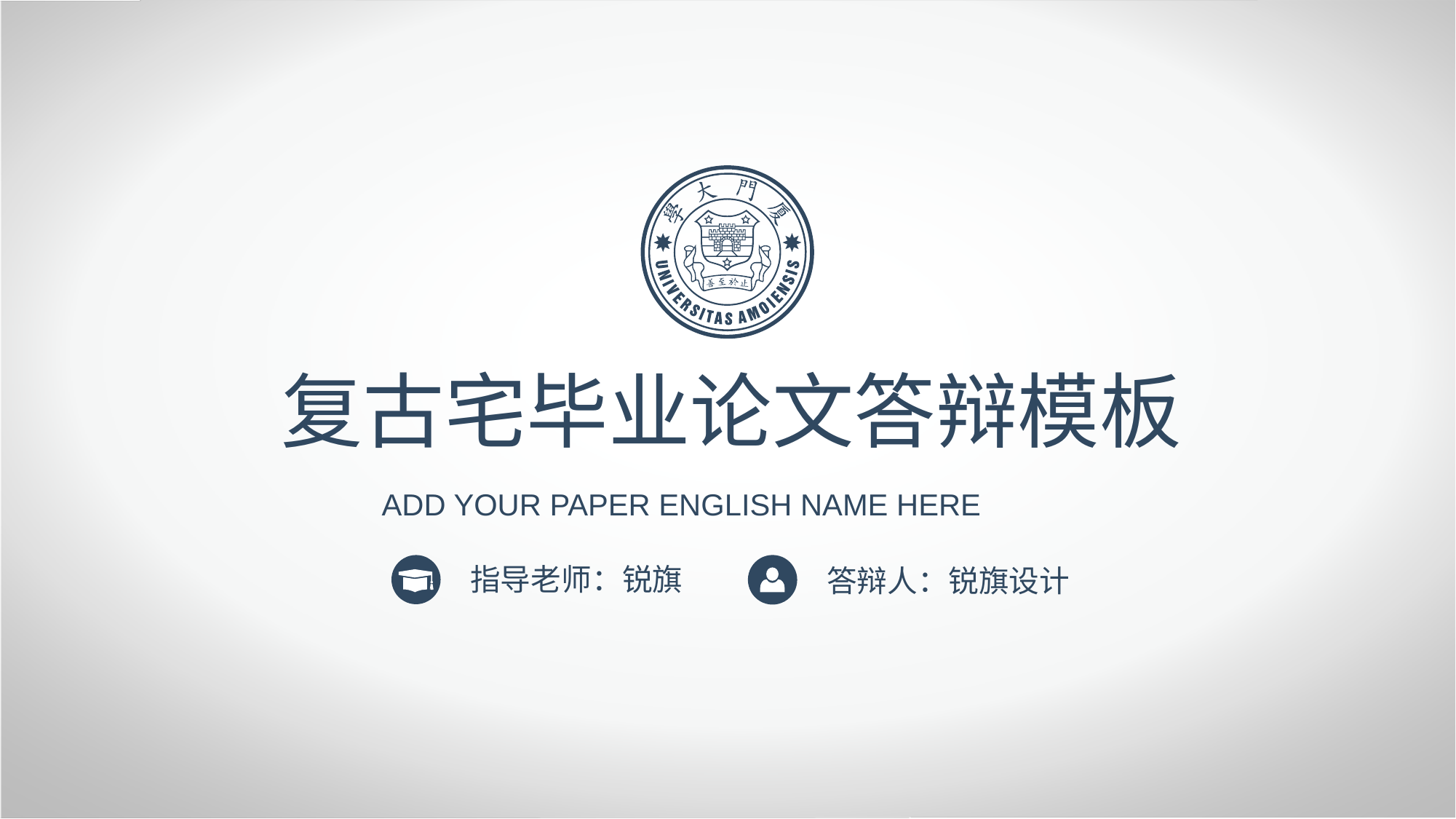

复古宅毕业论文答辩模板
ADD YOUR PAPER ENGLISH NAME HERE

指导老师：锐旗
答辩人：锐旗设计